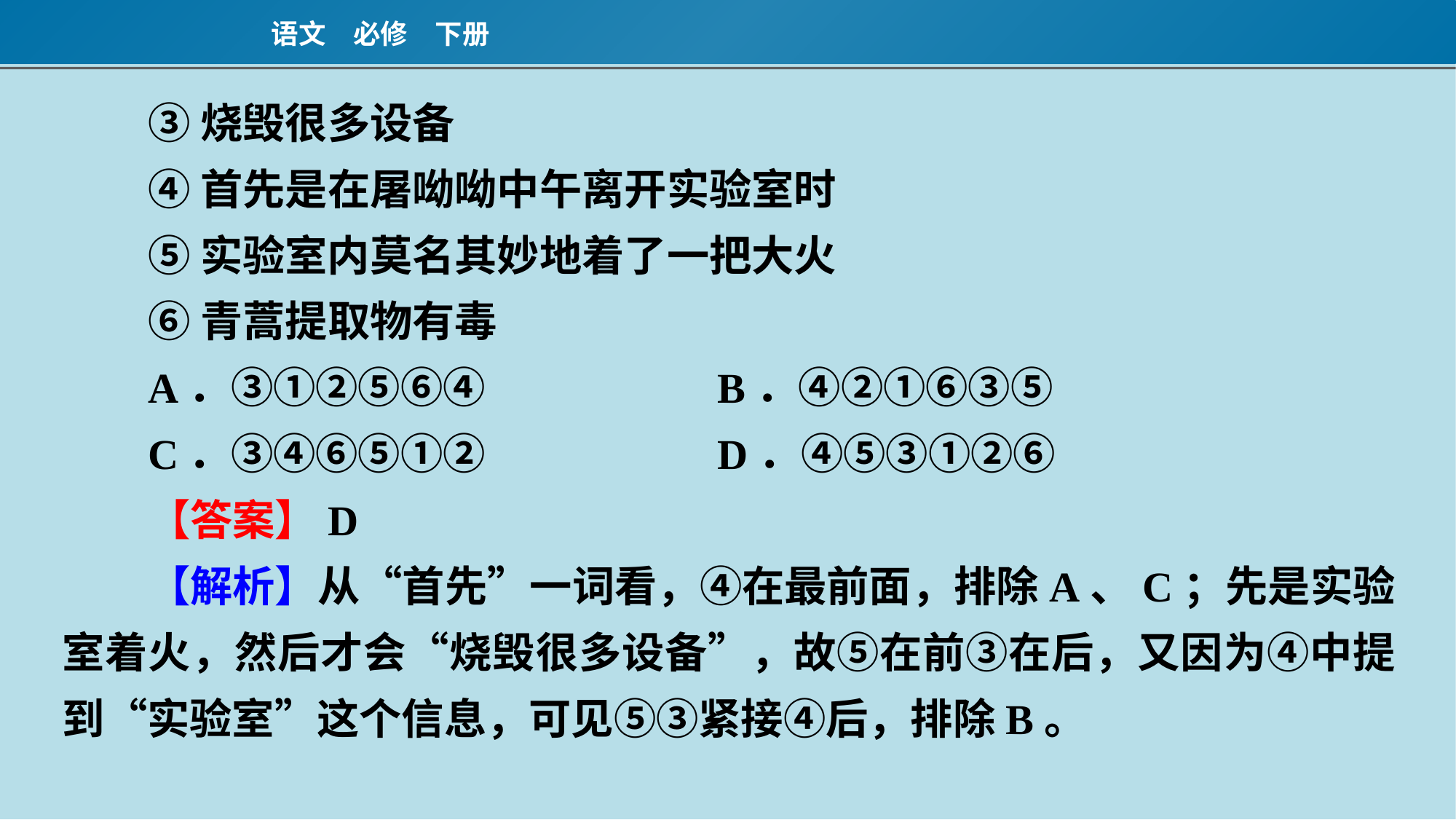

③烧毁很多设备
④首先是在屠呦呦中午离开实验室时
⑤实验室内莫名其妙地着了一把大火
⑥青蒿提取物有毒
A．③①②⑤⑥④　　　	B．④②①⑥③⑤
C．③④⑥⑤①②　　　	D．④⑤③①②⑥
【答案】D
【解析】从“首先”一词看，④在最前面，排除A、C；先是实验室着火，然后才会“烧毁很多设备”，故⑤在前③在后，又因为④中提到“实验室”这个信息，可见⑤③紧接④后，排除B。